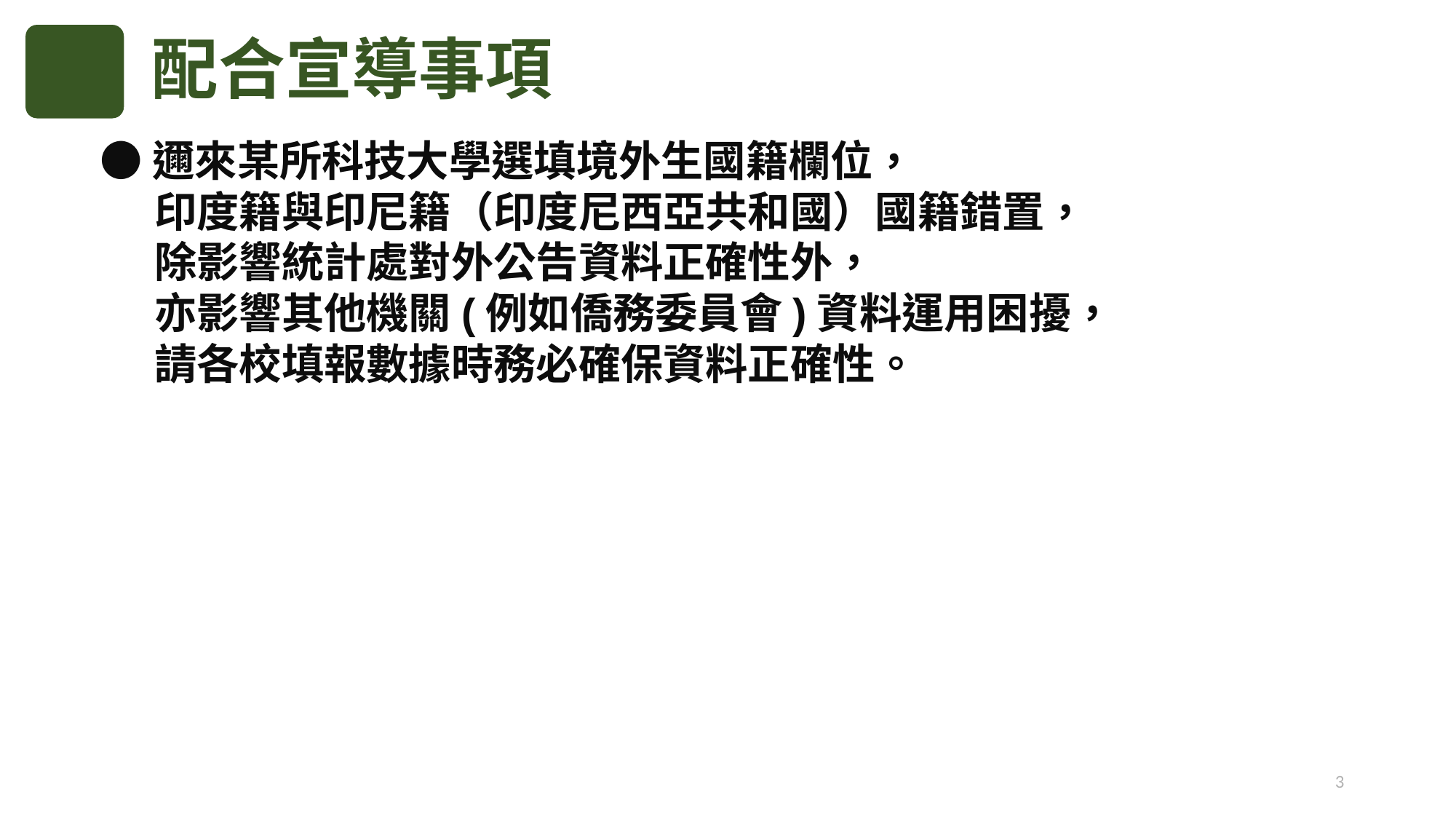

配合宣導事項
●邇來某所科技大學選填境外生國籍欄位，
印度籍與印尼籍（印度尼西亞共和國）國籍錯置，
除影響統計處對外公告資料正確性外，
亦影響其他機關(例如僑務委員會)資料運用困擾，
請各校填報數據時務必確保資料正確性。
3